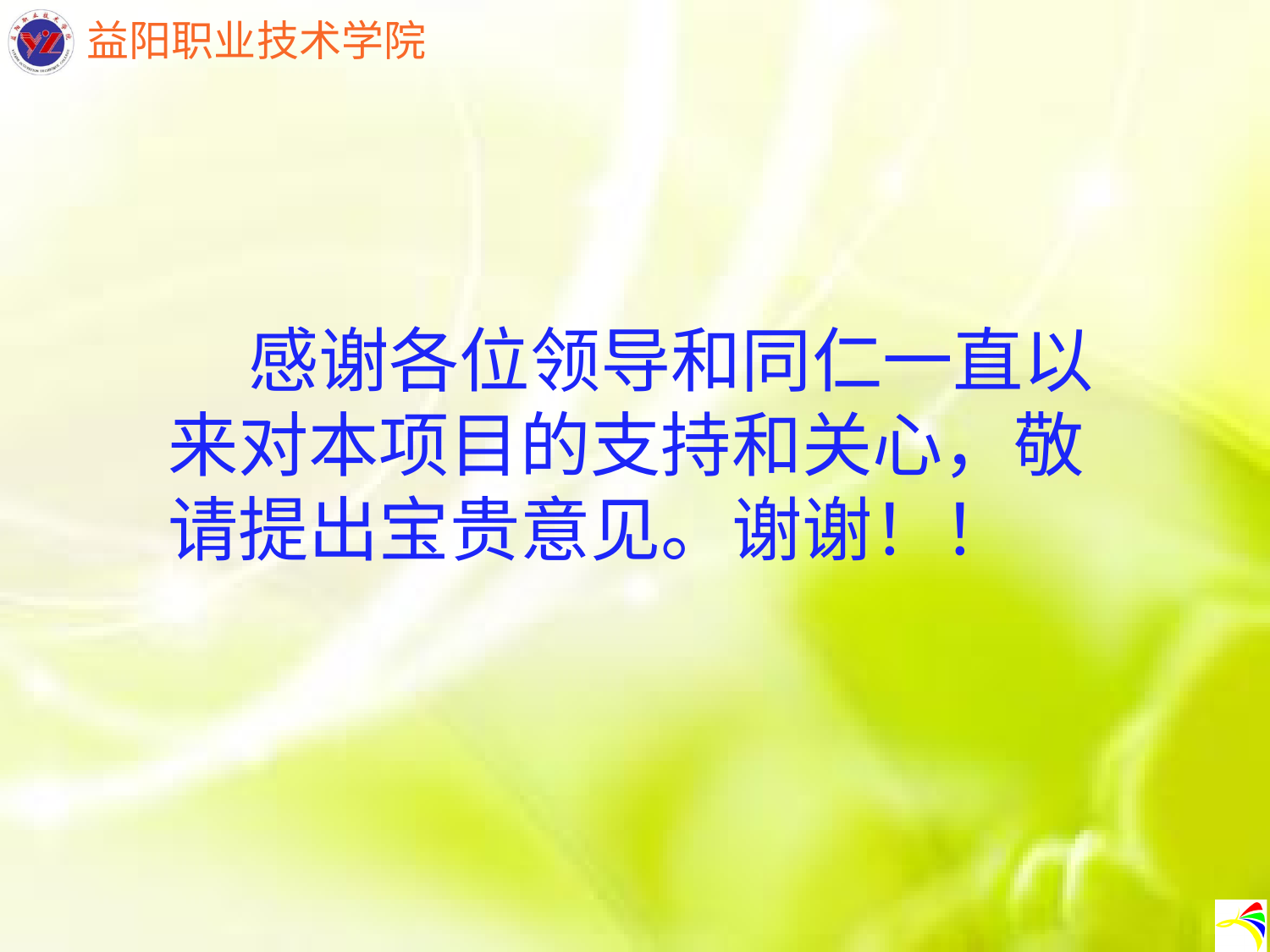

感谢各位领导和同仁一直以来对本项目的支持和关心，敬请提出宝贵意见。谢谢！！